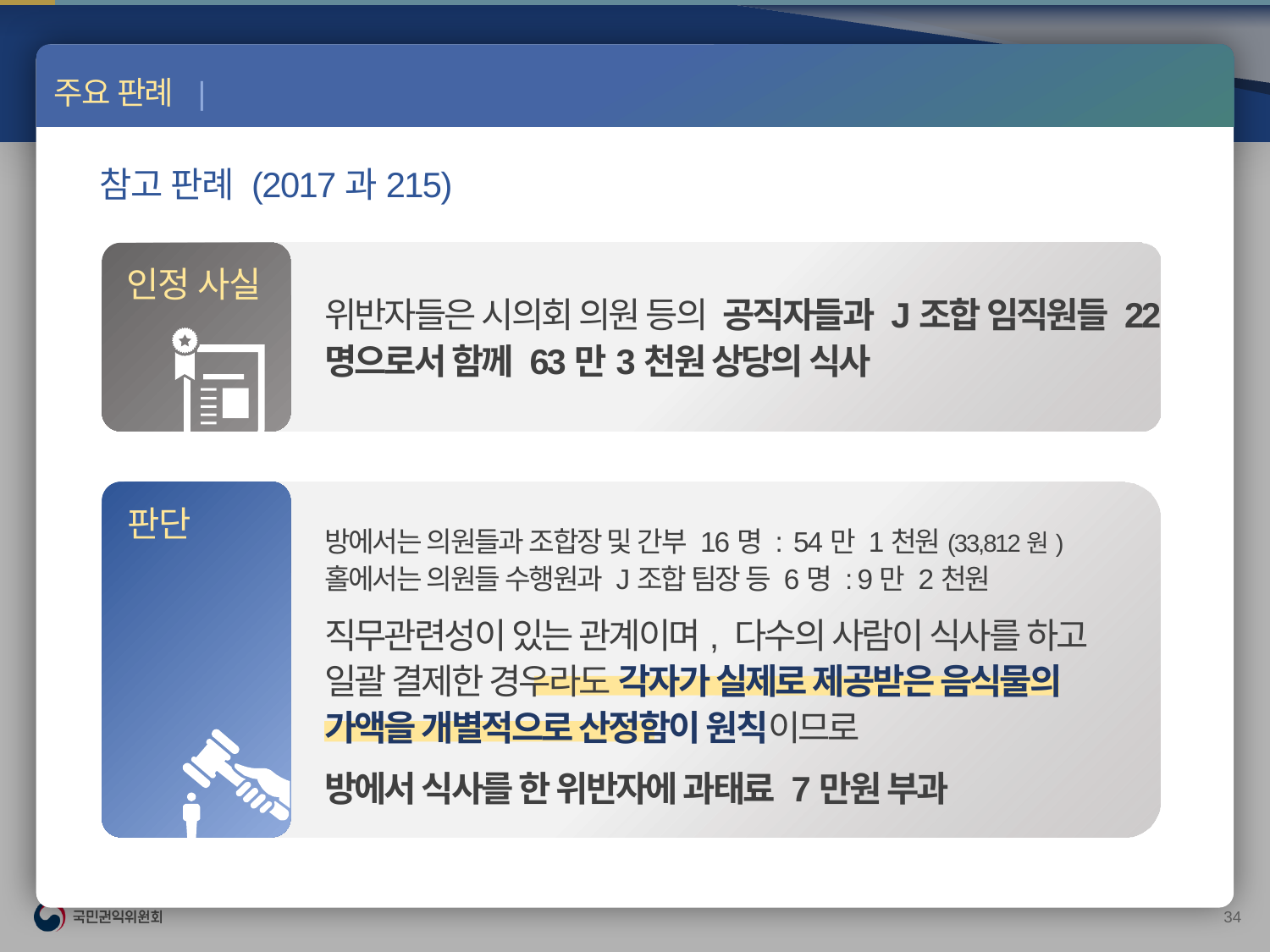

부정청탁금지

주요 판례  |  수수금액 산정
참고 판례 (2017과215)

인정 사실
위반자들은 시의회 의원 등의  공직자들과 J조합 임직원들 22명으로서 함께 63만3천원 상당의 식사

판단
방에서는 의원들과 조합장 및 간부 16명 :  54만 1천원(33,812원)
홀에서는 의원들 수행원과 J조합 팀장 등 6명 : 9만 2천원
직무관련성이 있는 관계이며, 다수의 사람이 식사를 하고 일괄 결제한 경우라도 각자가 실제로 제공받은 음식물의 가액을 개별적으로 산정함이 원칙이므로
방에서 식사를 한 위반자에 과태료 7만원 부과

34